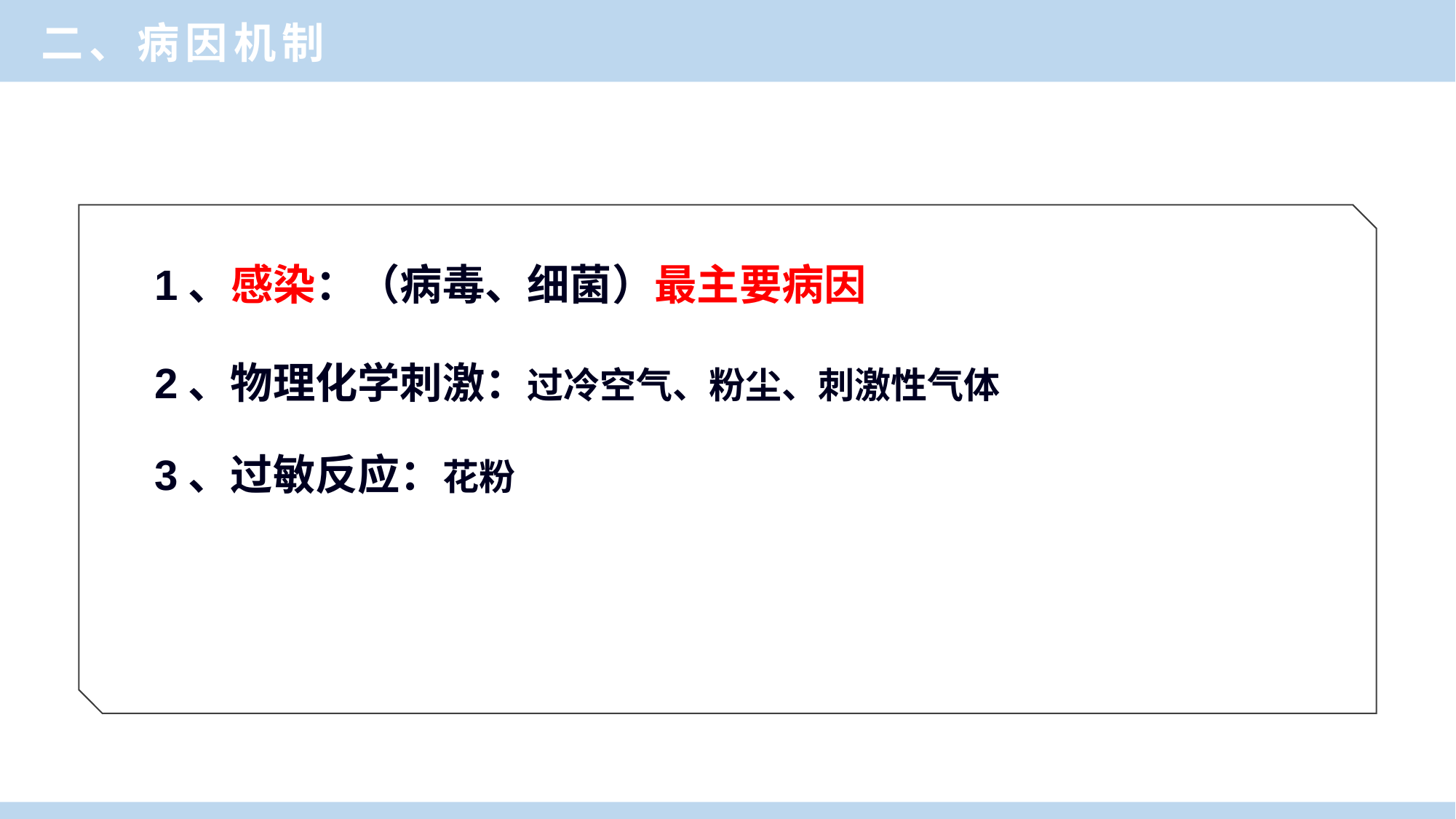

二、病因机制

1、感染：（病毒、细菌）最主要病因

2、物理化学刺激：过冷空气、粉尘、刺激性气体

3、过敏反应：花粉